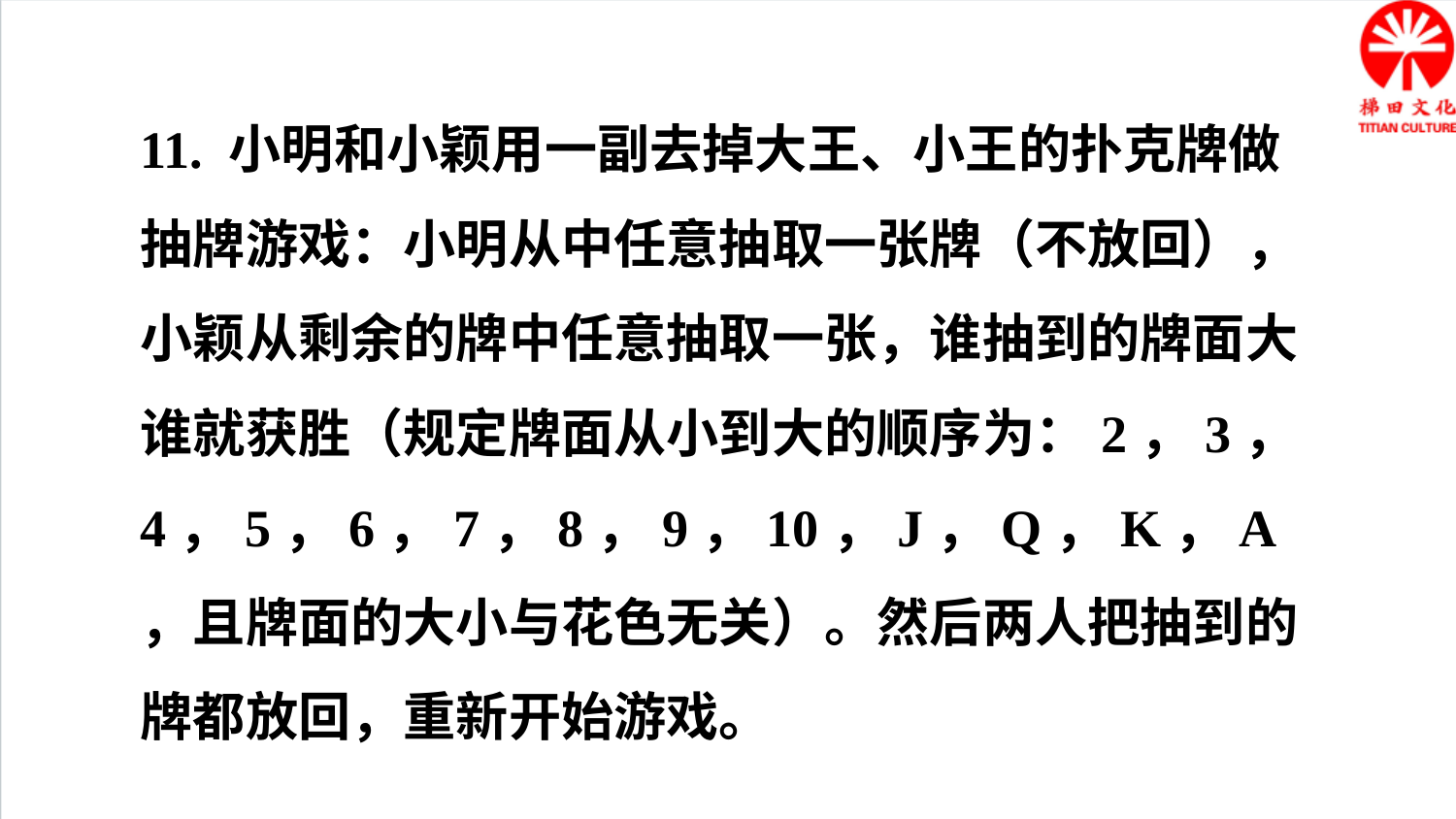

11. 小明和小颖用一副去掉大王、小王的扑克牌做抽牌游戏：小明从中任意抽取一张牌（不放回），小颖从剩余的牌中任意抽取一张，谁抽到的牌面大谁就获胜（规定牌面从小到大的顺序为：2，3，4，5，6，7，8，9，10，J，Q，K，A，且牌面的大小与花色无关）。然后两人把抽到的牌都放回，重新开始游戏。